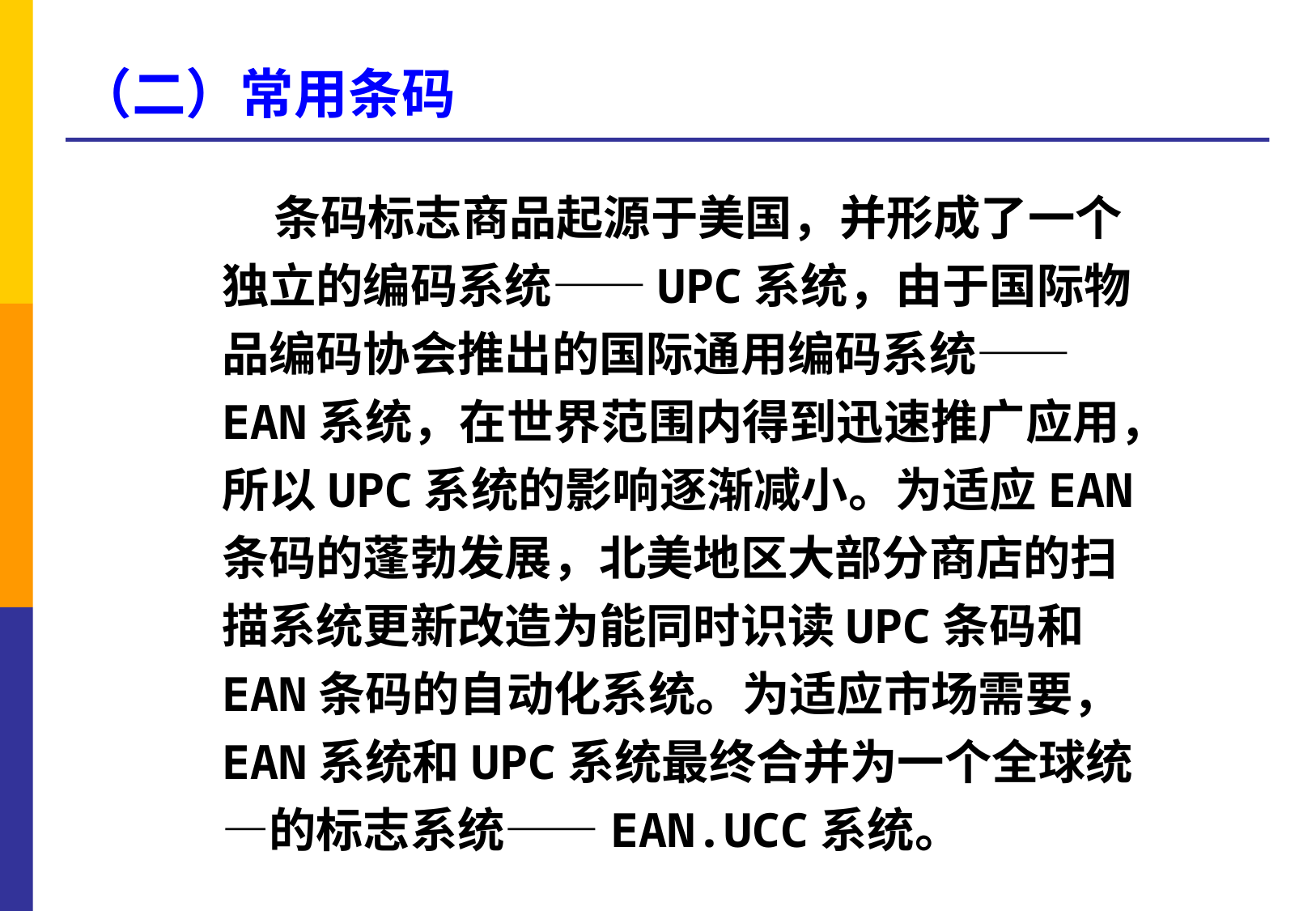

# （二）常用条码
        条码标志商品起源于美国，并形成了一个独立的编码系统——UPC系统，由于国际物品编码协会推出的国际通用编码系统——EAN系统，在世界范围内得到迅速推广应用，所以UPC系统的影响逐渐减小。为适应EAN条码的蓬勃发展，北美地区大部分商店的扫描系统更新改造为能同时识读UPC条码和EAN条码的自动化系统。为适应市场需要，EAN系统和UPC系统最终合并为一个全球统—的标志系统——EAN.UCC系统。